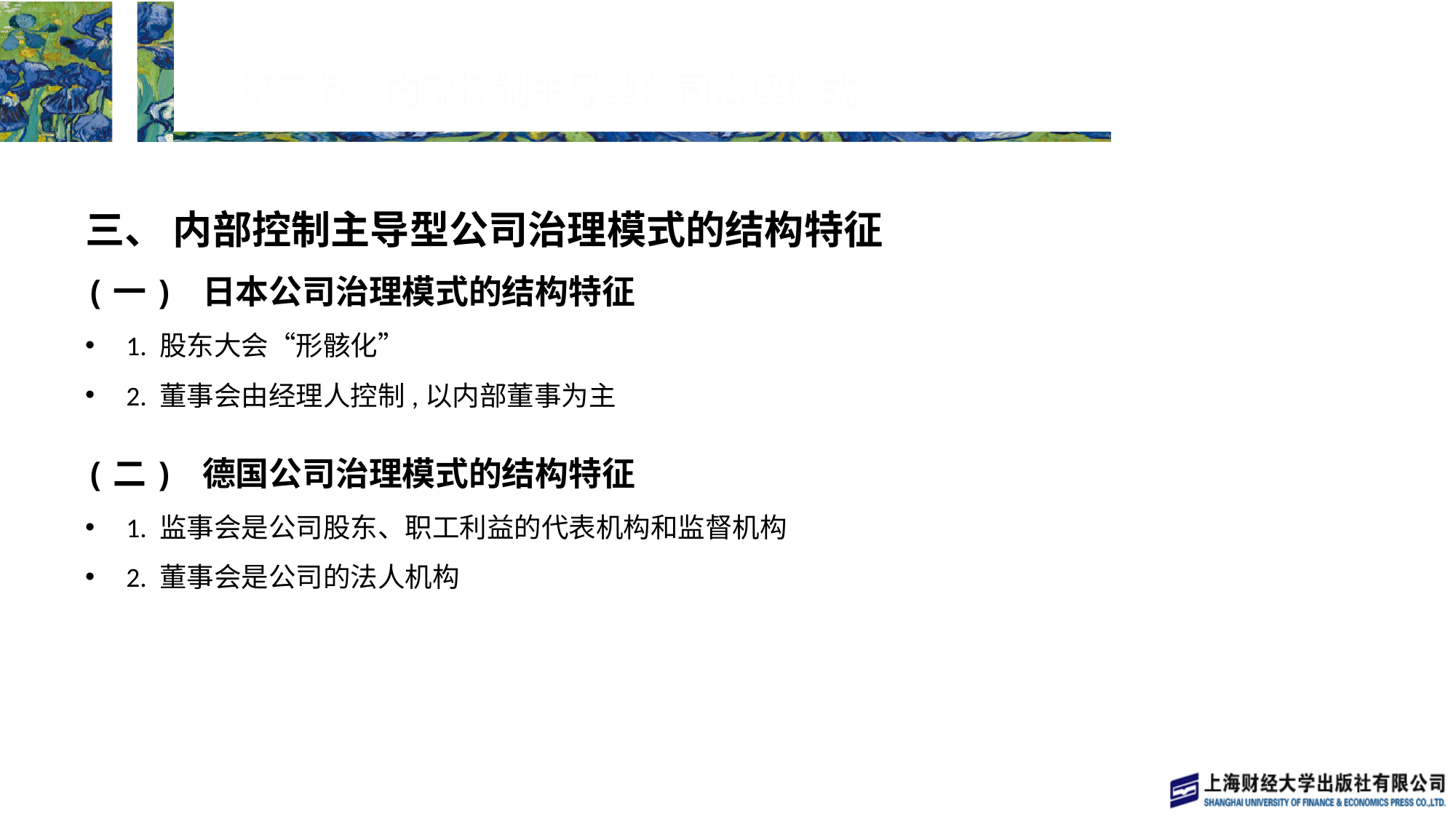

# 第二节　内部控制主导型公司治理模式
三、 内部控制主导型公司治理模式的结构特征
(一) 日本公司治理模式的结构特征
1. 股东大会“形骸化”
2. 董事会由经理人控制,以内部董事为主
(二) 德国公司治理模式的结构特征
1. 监事会是公司股东、职工利益的代表机构和监督机构
2. 董事会是公司的法人机构